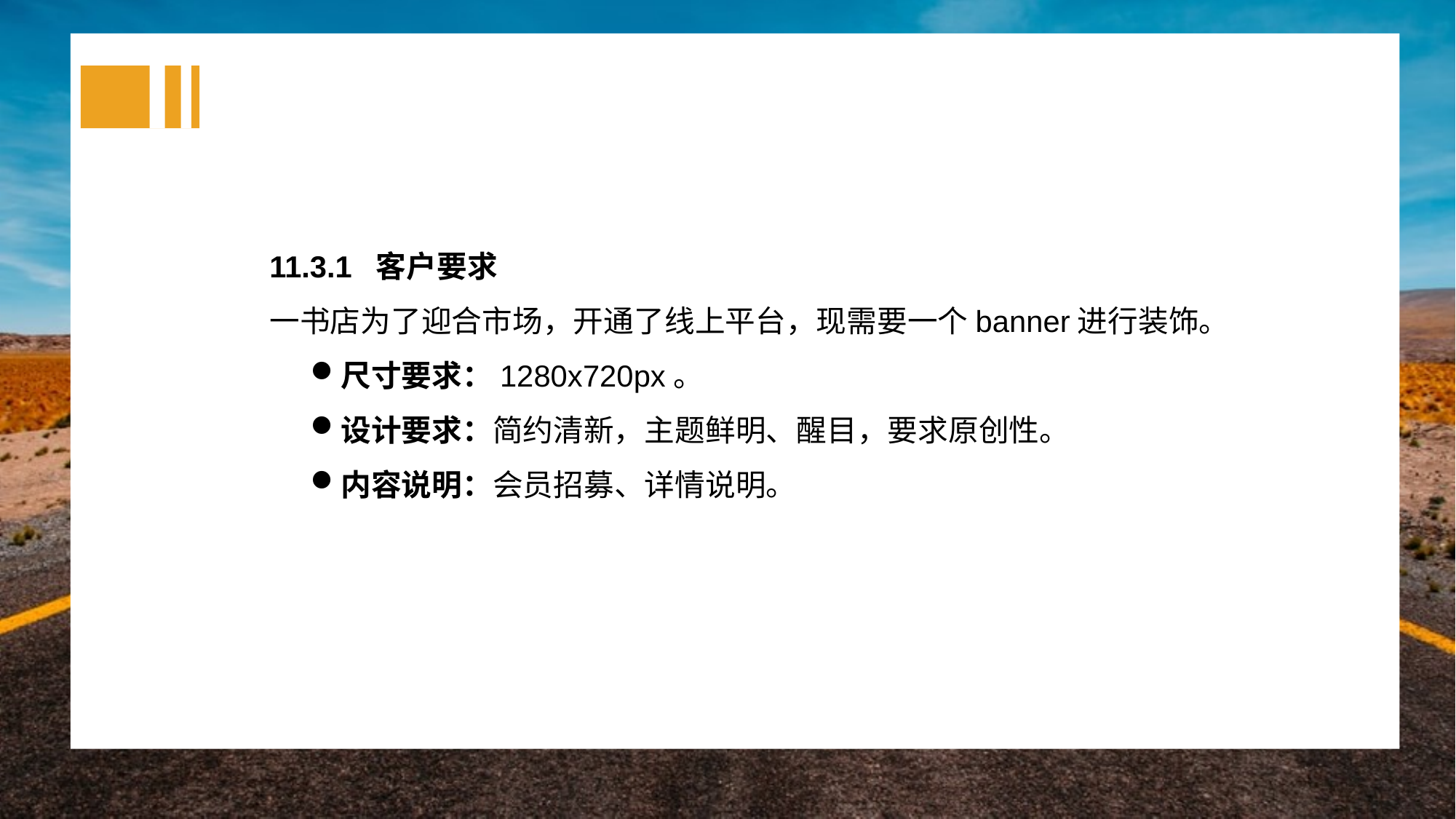

11.3.1  客户要求
一书店为了迎合市场，开通了线上平台，现需要一个banner进行装饰。
尺寸要求：1280x720px。
设计要求：简约清新，主题鲜明、醒目，要求原创性。
内容说明：会员招募、详情说明。